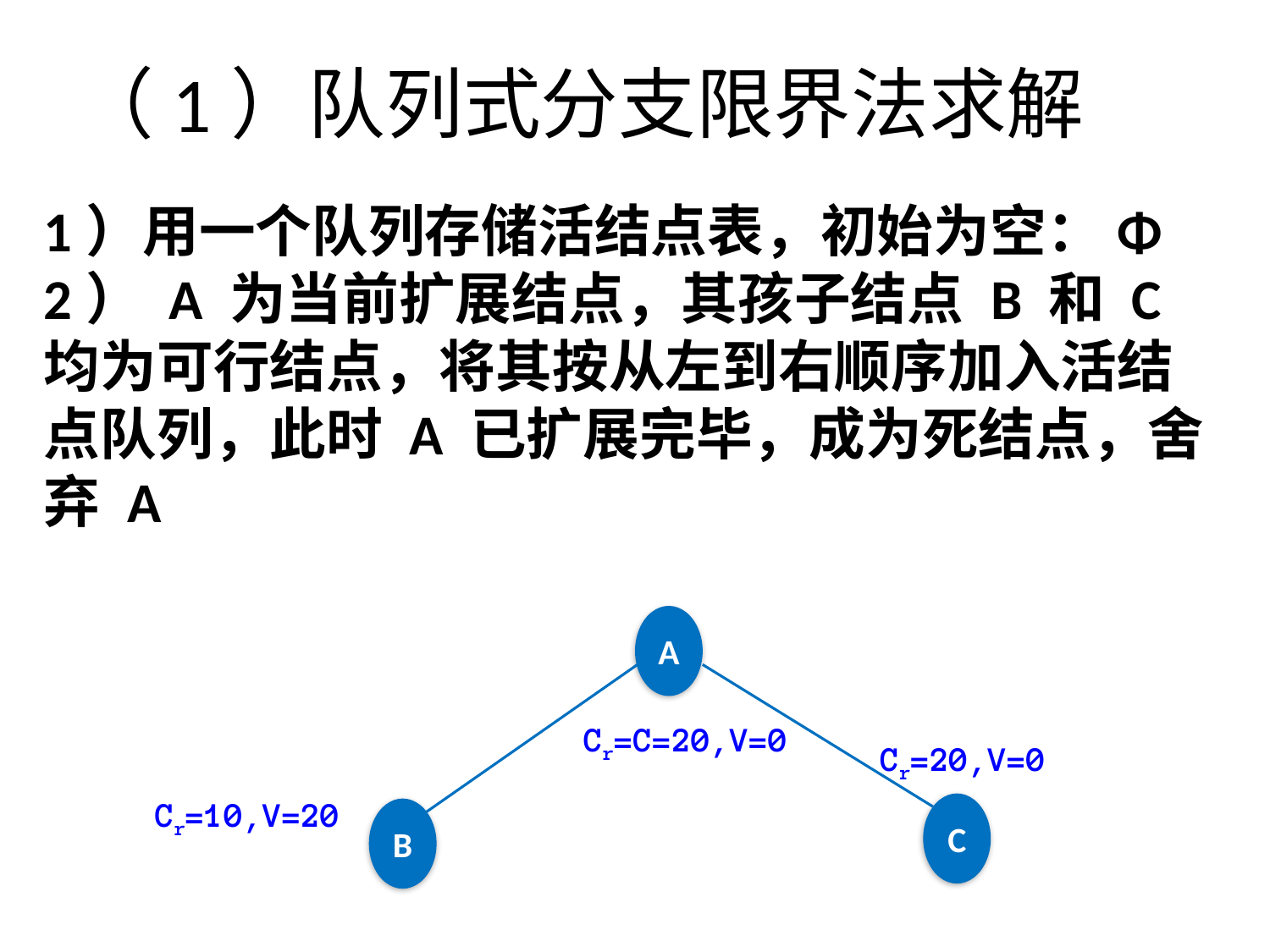

# （1）队列式分支限界法求解
1）用一个队列存储活结点表，初始为空：Φ
2） A 为当前扩展结点，其孩子结点 B 和 C 均为可行结点，将其按从左到右顺序加入活结 点队列，此时 A 已扩展完毕，成为死结点，舍弃 A
A
Cr=C=20,V=0
Cr=20,V=0
Cr=10,V=20
C
B